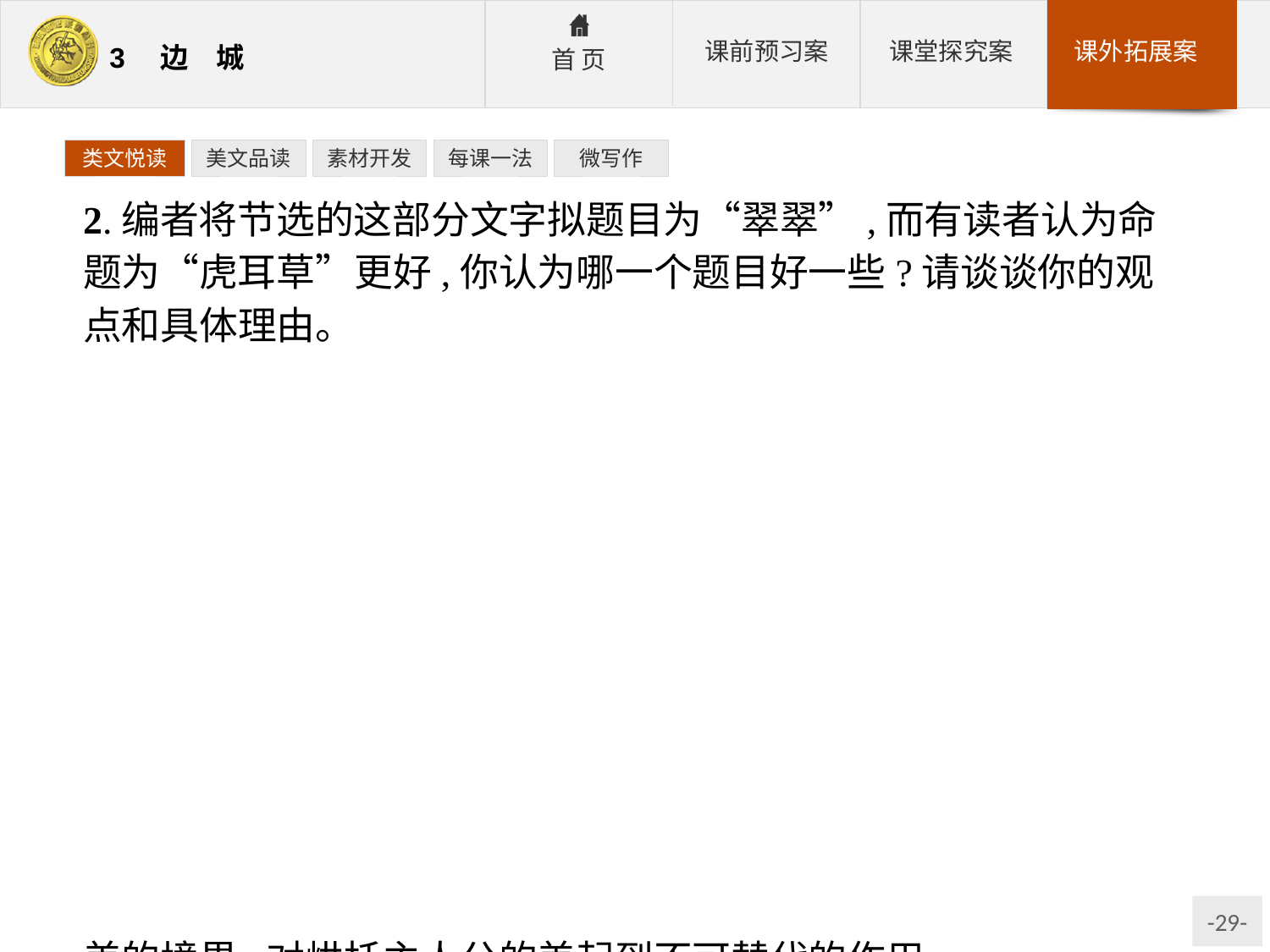

类文悦读
美文品读
素材开发
每课一法
微写作
2.编者将节选的这部分文字拟题目为“翠翠”,而有读者认为命题为“虎耳草”更好,你认为哪一个题目好一些?请谈谈你的观点和具体理由。
参考答案:①认为“翠翠”作题目好:翠翠是小说的主人公,作者从环境、心理活动、对话、行动等多个方面来着力刻画,目的就是要表现翠翠这个爱情初萌的美少女形象。翠翠的活动贯串了整篇小说,构成了小说的情节主体;翠翠这个名字本身就富有浪漫色彩,叠音词的称呼既亲切又显示出翠翠的年幼清纯,给人以美的想象。
②认为“虎耳草”作题目好:虎耳草带有地域色彩,且能表现出特定的环境——它所生长的山崖是傩送唱歌的地方;虎耳草是爱的象征,它牵系着翠翠的思念,借此写爱情更形象也更有浪漫色彩;作者开头从虎耳草写起,又以翠翠再次摘到虎耳草结尾,前后照应,严谨一体;虎耳草与月光、河流、山崖等构建出一个朦胧幽美的境界,对烘托主人公的美起到不可替代的作用。